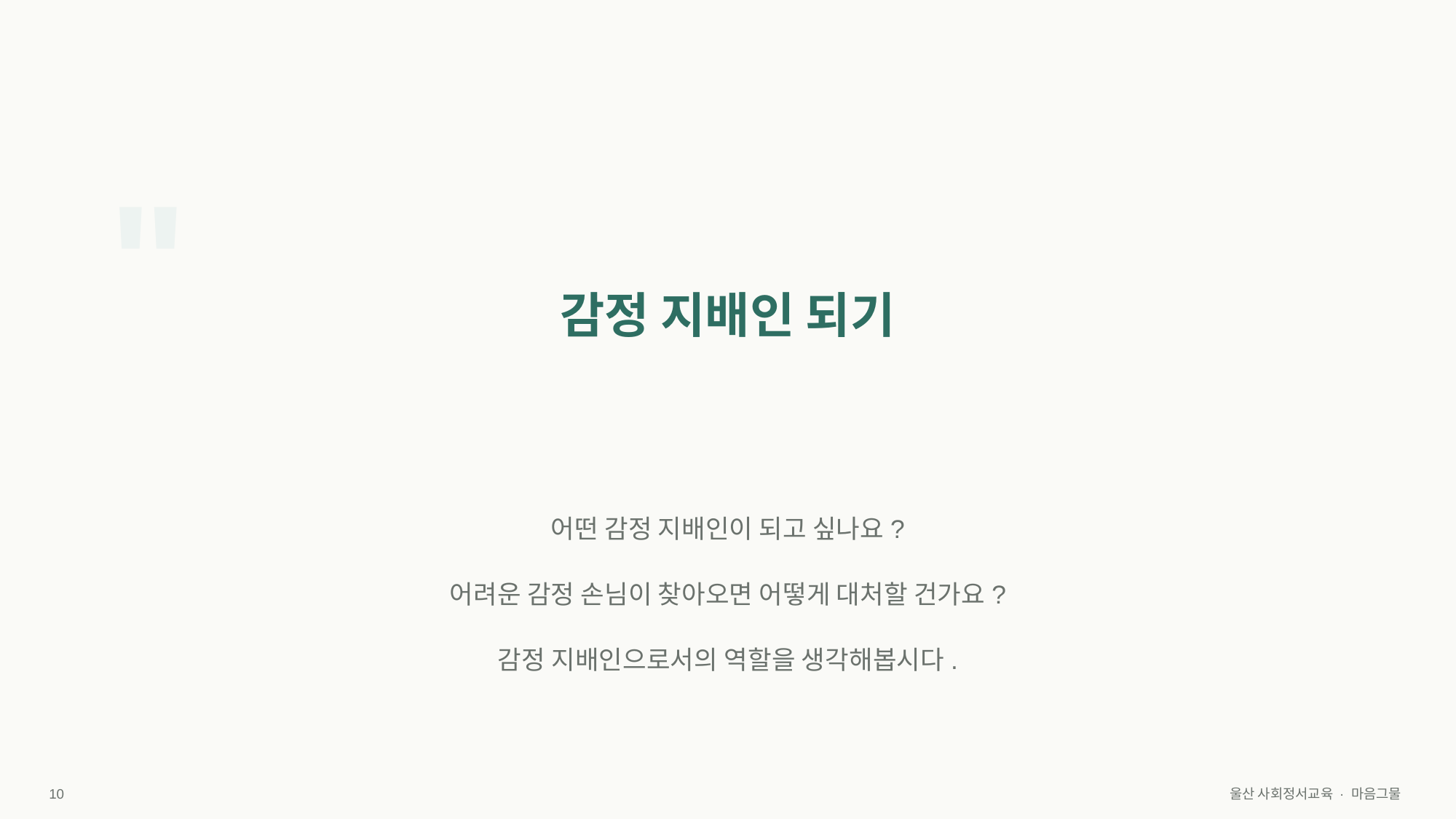

"
감정 지배인 되기
어떤 감정 지배인이 되고 싶나요?
어려운 감정 손님이 찾아오면 어떻게 대처할 건가요?
감정 지배인으로서의 역할을 생각해봅시다.
10
울산 사회정서교육 · 마음그물